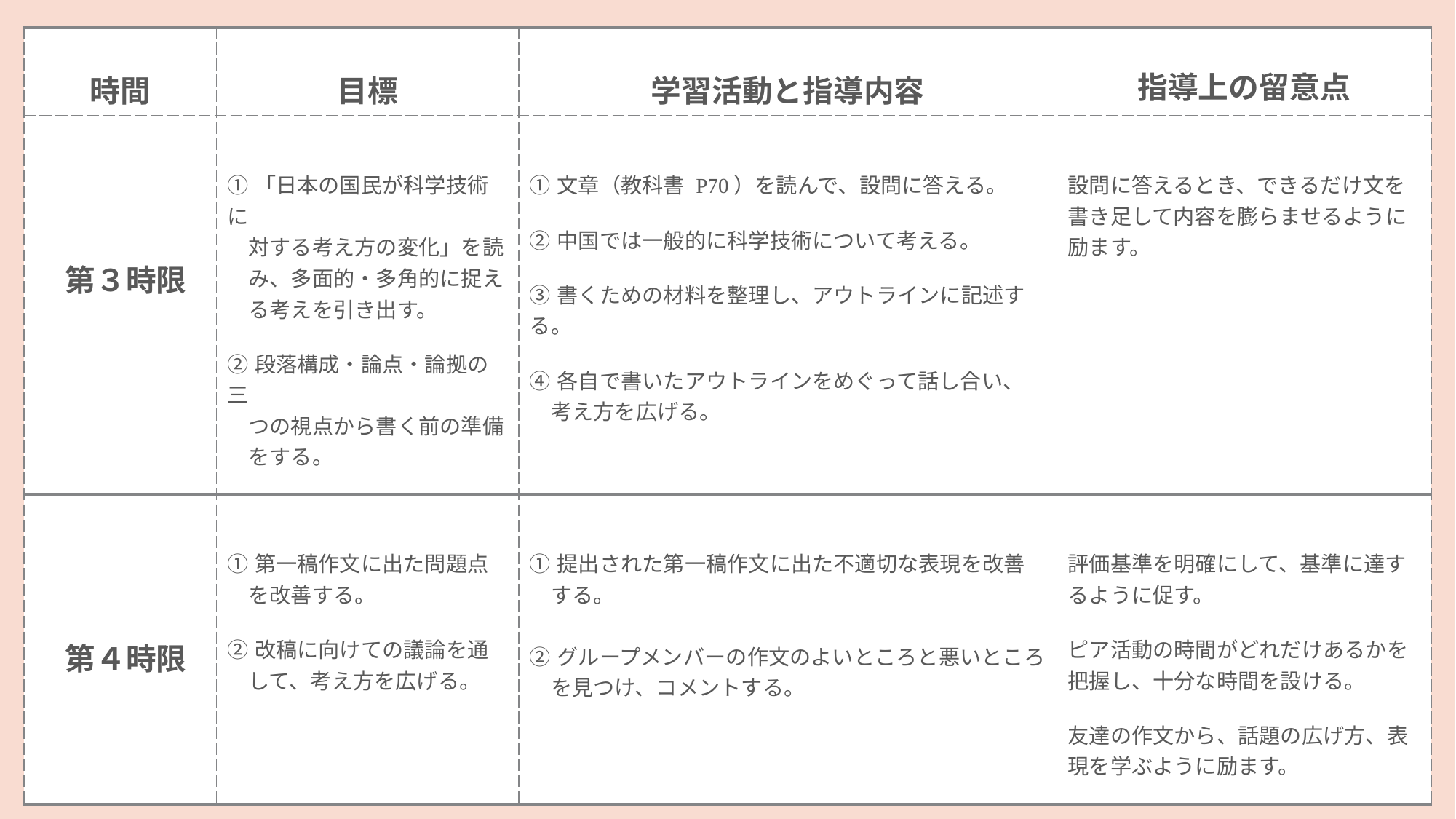

| 時間 | 目標 | 学習活動と指導内容 | 指導上の留意点 |
| --- | --- | --- | --- |
| 第３時限 | ①「日本の国民が科学技術に 　対する考え方の変化」を読 　み、多面的・多角的に捉え 　る考えを引き出す。 ②段落構成・論点・論拠の三 　つの視点から書く前の準備 　をする。 | ①文章（教科書 P70）を読んで、設問に答える。 ②中国では一般的に科学技術について考える。 ③書くための材料を整理し、アウトラインに記述する。 ④各自で書いたアウトラインをめぐって話し合い、 　考え方を広げる。 | 設問に答えるとき、できるだけ文を書き足して内容を膨らませるように励ます。 |
| 第４時限 | ①第一稿作文に出た問題点 　を改善する。 ②改稿に向けての議論を通 　して、考え方を広げる。 | ①提出された第一稿作文に出た不適切な表現を改善 　する。 　 ②グループメンバーの作文のよいところと悪いところ 　を見つけ、コメントする。 | 評価基準を明確にして、基準に達するように促す。 ピア活動の時間がどれだけあるかを把握し、十分な時間を設ける。 友達の作文から、話題の広げ方、表現を学ぶように励ます。 |